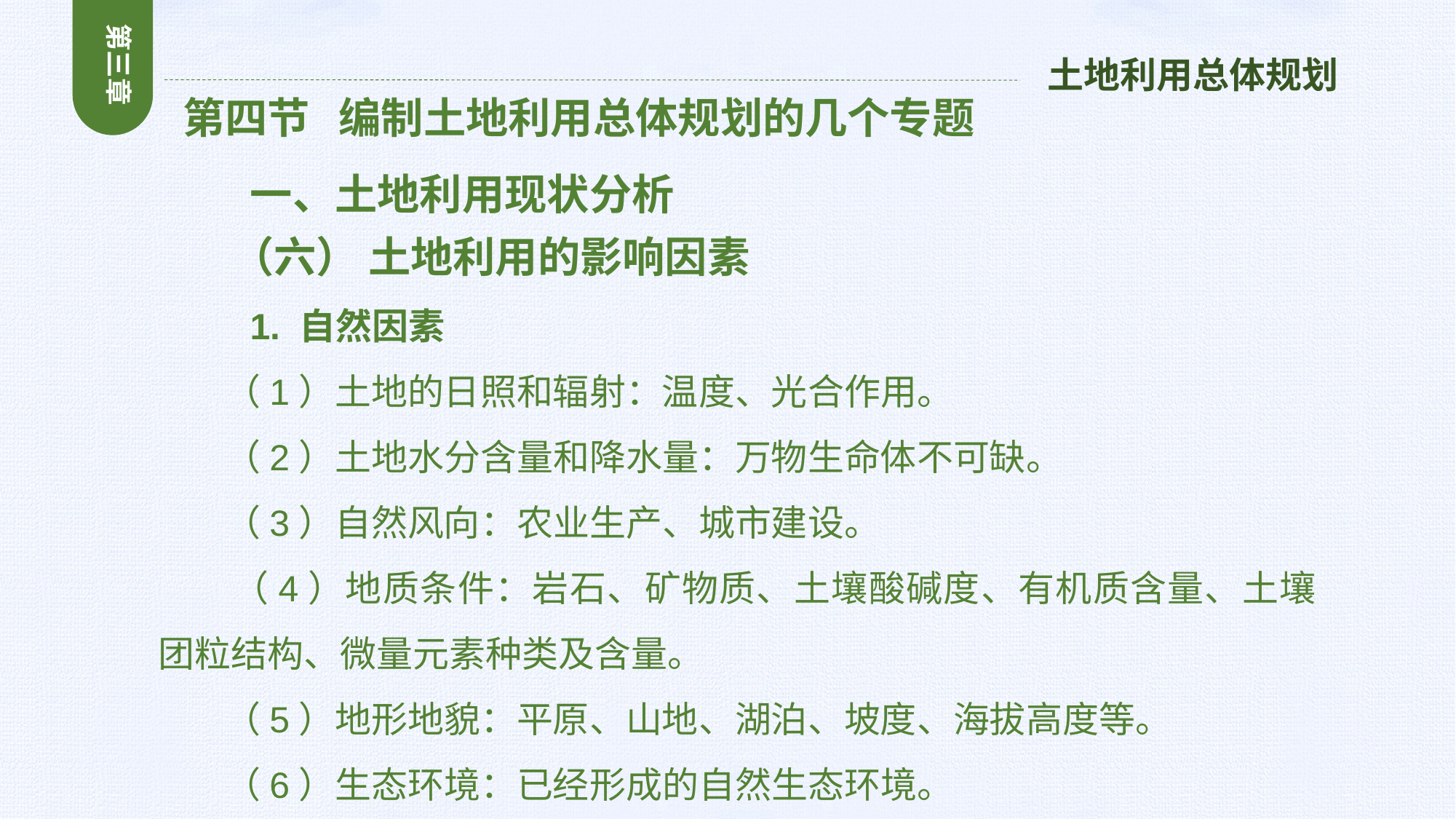

第三章
土地利用总体规划
 第四节   编制土地利用总体规划的几个专题
        一、土地利用现状分析
       （六） 土地利用的影响因素
         1. 自然因素
       （1）土地的日照和辐射：温度、光合作用。
       （2）土地水分含量和降水量：万物生命体不可缺。
       （3）自然风向：农业生产、城市建设。
       （4）地质条件：岩石、矿物质、土壤酸碱度、有机质含量、土壤团粒结构、微量元素种类及含量。
       （5）地形地貌：平原、山地、湖泊、坡度、海拔高度等。
       （6）生态环境：已经形成的自然生态环境。